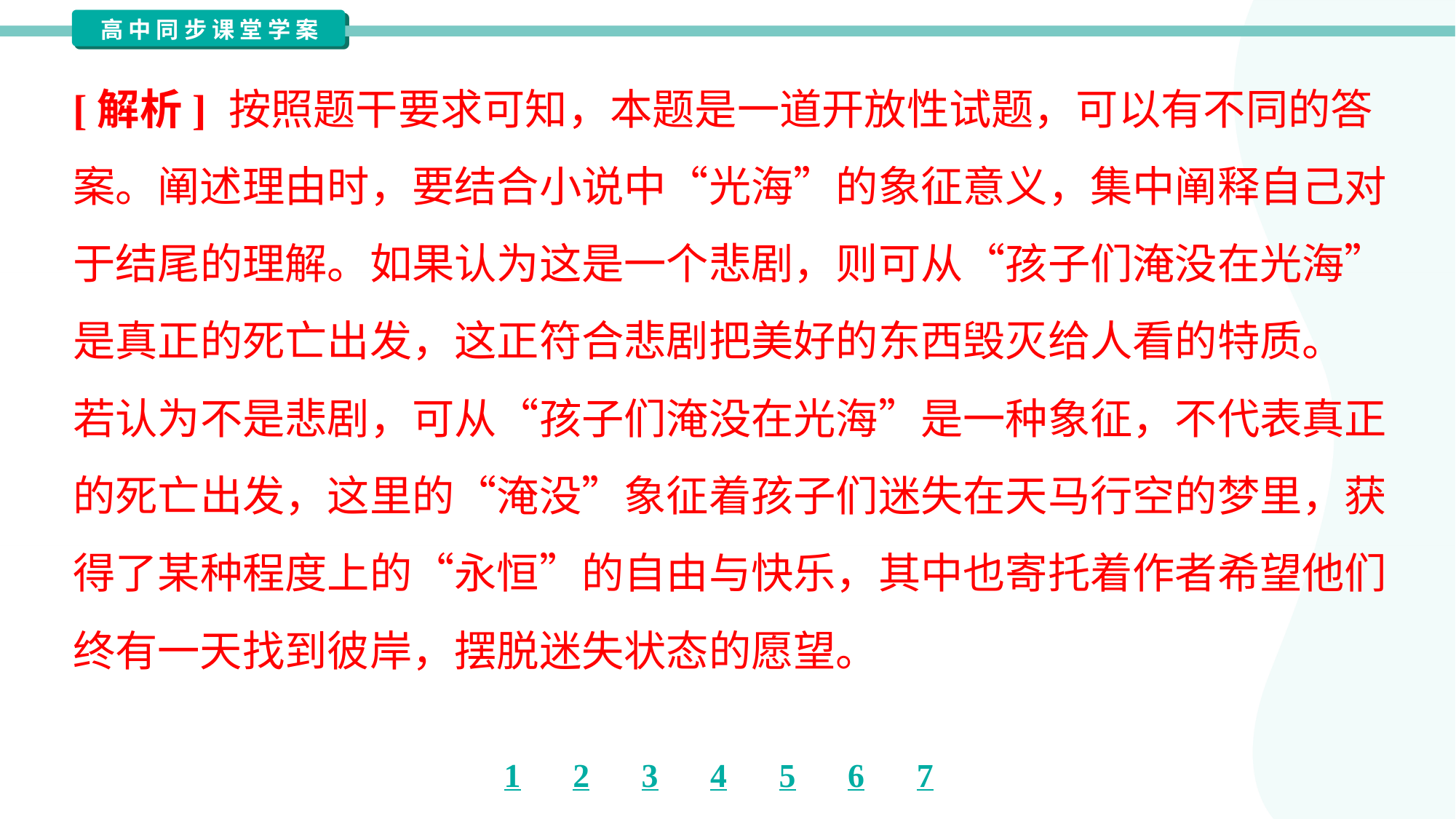

[解析] 按照题干要求可知，本题是一道开放性试题，可以有不同的答
案。阐述理由时，要结合小说中“光海”的象征意义，集中阐释自己对
于结尾的理解。如果认为这是一个悲剧，则可从“孩子们淹没在光海”
是真正的死亡出发，这正符合悲剧把美好的东西毁灭给人看的特质。
若认为不是悲剧，可从“孩子们淹没在光海”是一种象征，不代表真正
的死亡出发，这里的“淹没”象征着孩子们迷失在天马行空的梦里，获
得了某种程度上的“永恒”的自由与快乐，其中也寄托着作者希望他们
终有一天找到彼岸，摆脱迷失状态的愿望。